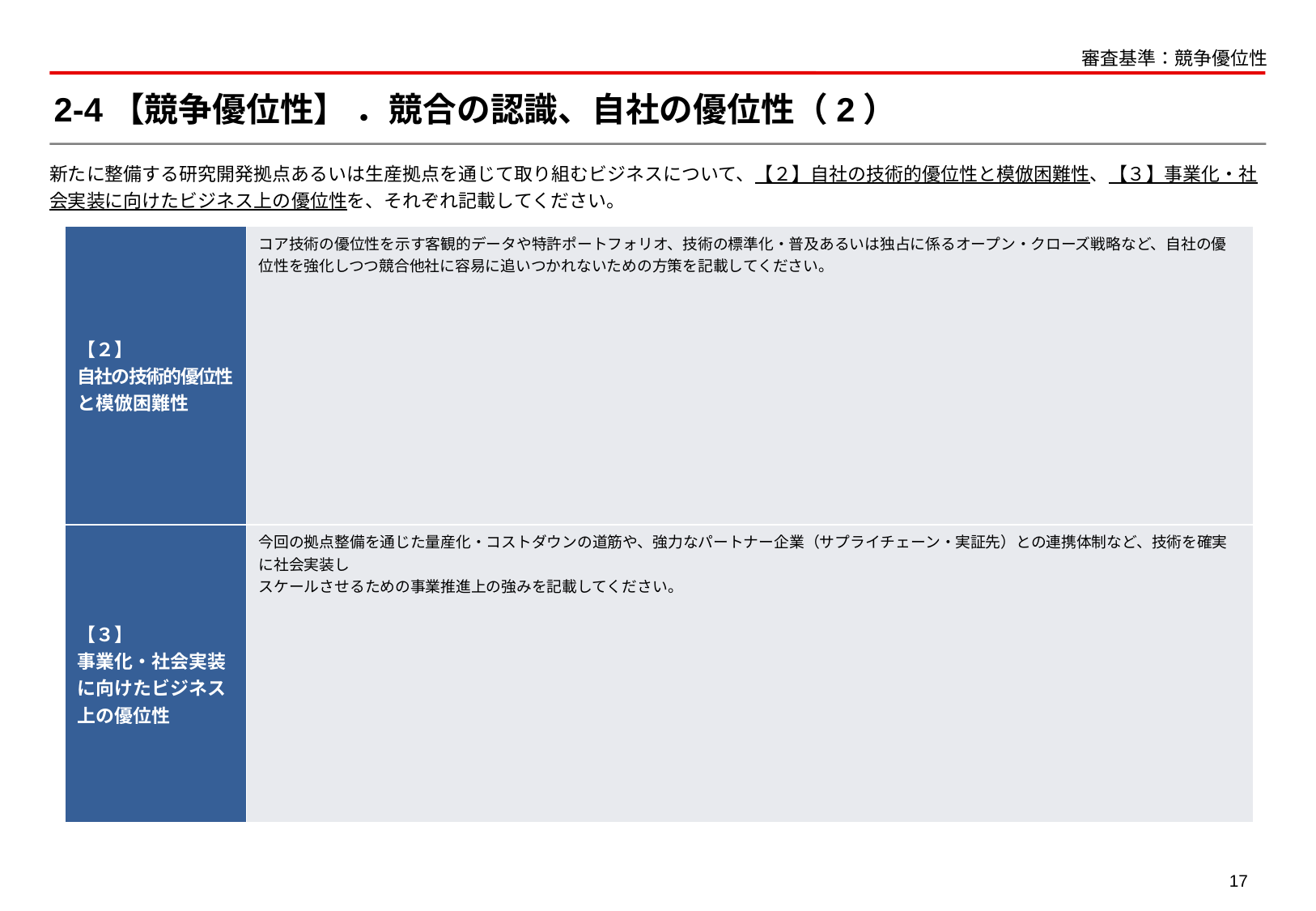

審査基準：競争優位性
# 2-4【競争優位性】 ．競合の認識、自社の優位性（2）
新たに整備する研究開発拠点あるいは生産拠点を通じて取り組むビジネスについて、【２】自社の技術的優位性と模倣困難性、【３】事業化・社会実装に向けたビジネス上の優位性を、それぞれ記載してください。
| 【２】 自社の技術的優位性と模倣困難性 | コア技術の優位性を示す客観的データや特許ポートフォリオ、技術の標準化・普及あるいは独占に係るオープン・クローズ戦略など、自社の優位性を強化しつつ競合他社に容易に追いつかれないための方策を記載してください。 |
| --- | --- |
| 【３】 事業化・社会実装に向けたビジネス上の優位性 | 今回の拠点整備を通じた量産化・コストダウンの道筋や、強力なパートナー企業（サプライチェーン・実証先）との連携体制など、技術を確実に社会実装し スケールさせるための事業推進上の強みを記載してください。 |